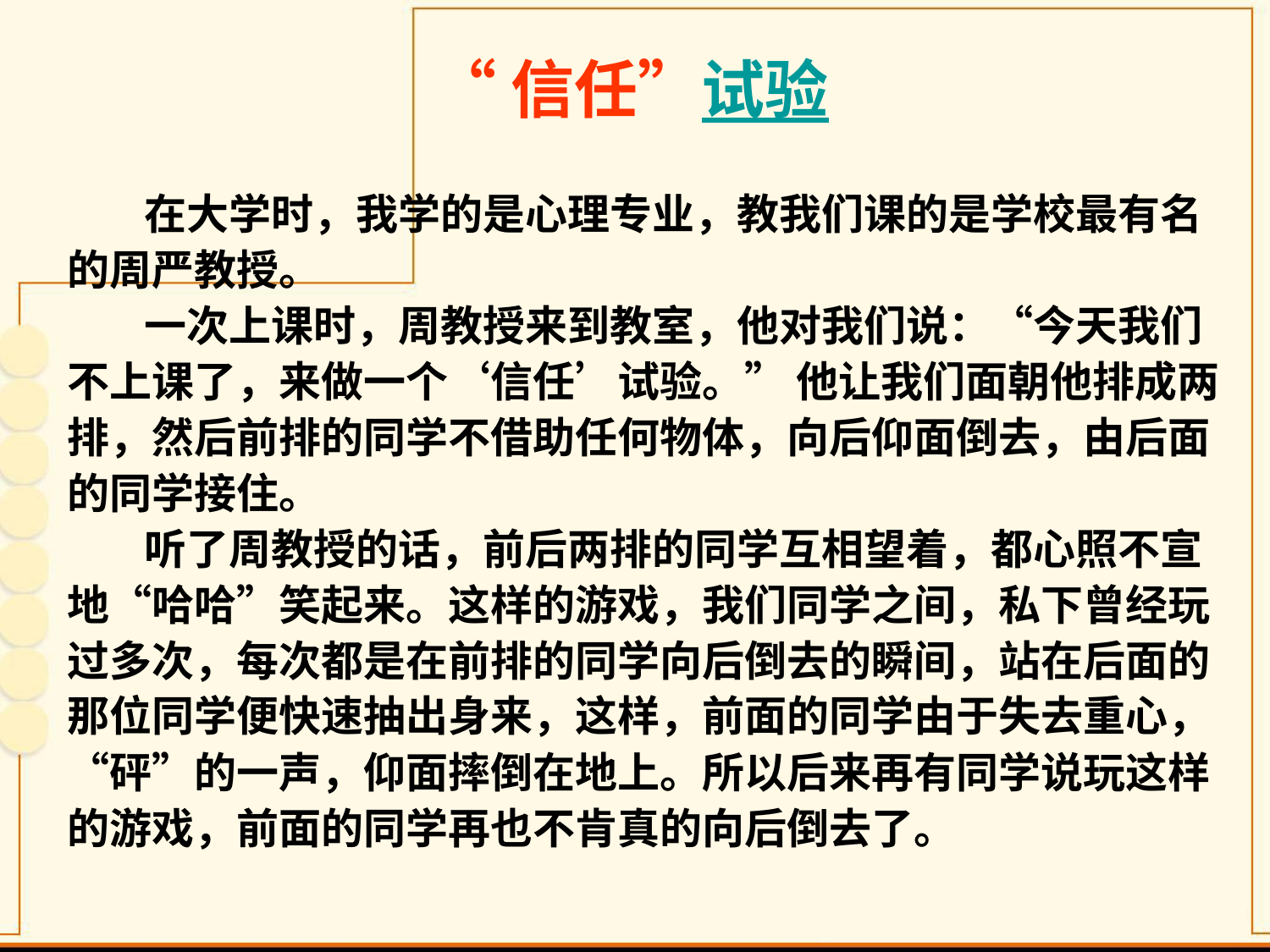

# “信任”试验
       在大学时，我学的是心理专业，教我们课的是学校最有名的周严教授。
       一次上课时，周教授来到教室，他对我们说：“今天我们不上课了，来做一个‘信任’试验。” 他让我们面朝他排成两排，然后前排的同学不借助任何物体，向后仰面倒去，由后面的同学接住。
       听了周教授的话，前后两排的同学互相望着，都心照不宣地“哈哈”笑起来。这样的游戏，我们同学之间，私下曾经玩过多次，每次都是在前排的同学向后倒去的瞬间，站在后面的那位同学便快速抽出身来，这样，前面的同学由于失去重心，“砰”的一声，仰面摔倒在地上。所以后来再有同学说玩这样的游戏，前面的同学再也不肯真的向后倒去了。